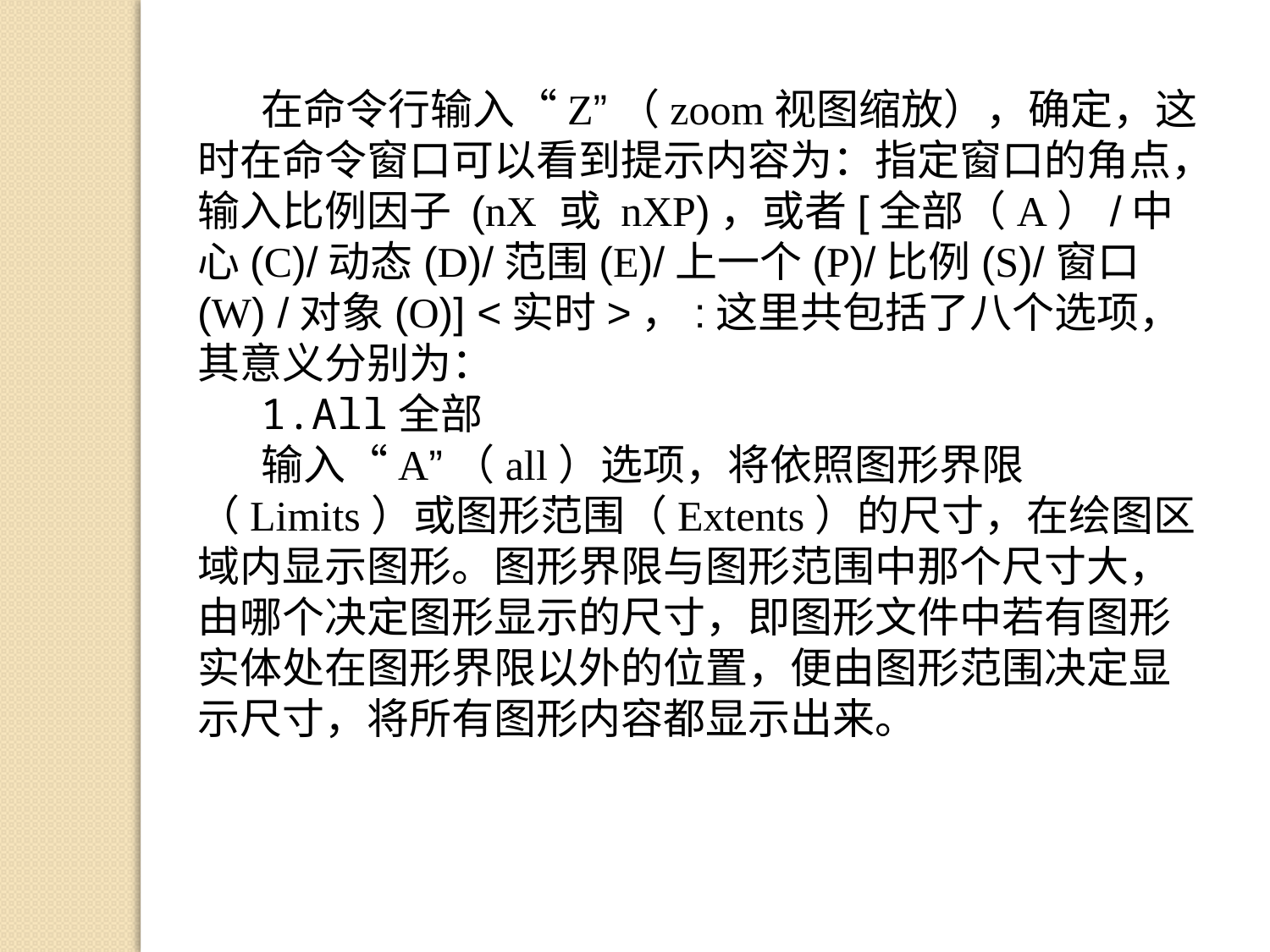

在命令行输入“Z”（zoom视图缩放），确定，这时在命令窗口可以看到提示内容为：指定窗口的角点，输入比例因子 (nX 或 nXP)，或者[全部（A）/中心(C)/动态(D)/范围(E)/上一个(P)/比例(S)/窗口(W) /对象(O)] <实时>，:这里共包括了八个选项，其意义分别为：
1.All全部
输入“A”（all）选项，将依照图形界限（Limits）或图形范围（Extents）的尺寸，在绘图区域内显示图形。图形界限与图形范围中那个尺寸大，由哪个决定图形显示的尺寸，即图形文件中若有图形实体处在图形界限以外的位置，便由图形范围决定显示尺寸，将所有图形内容都显示出来。